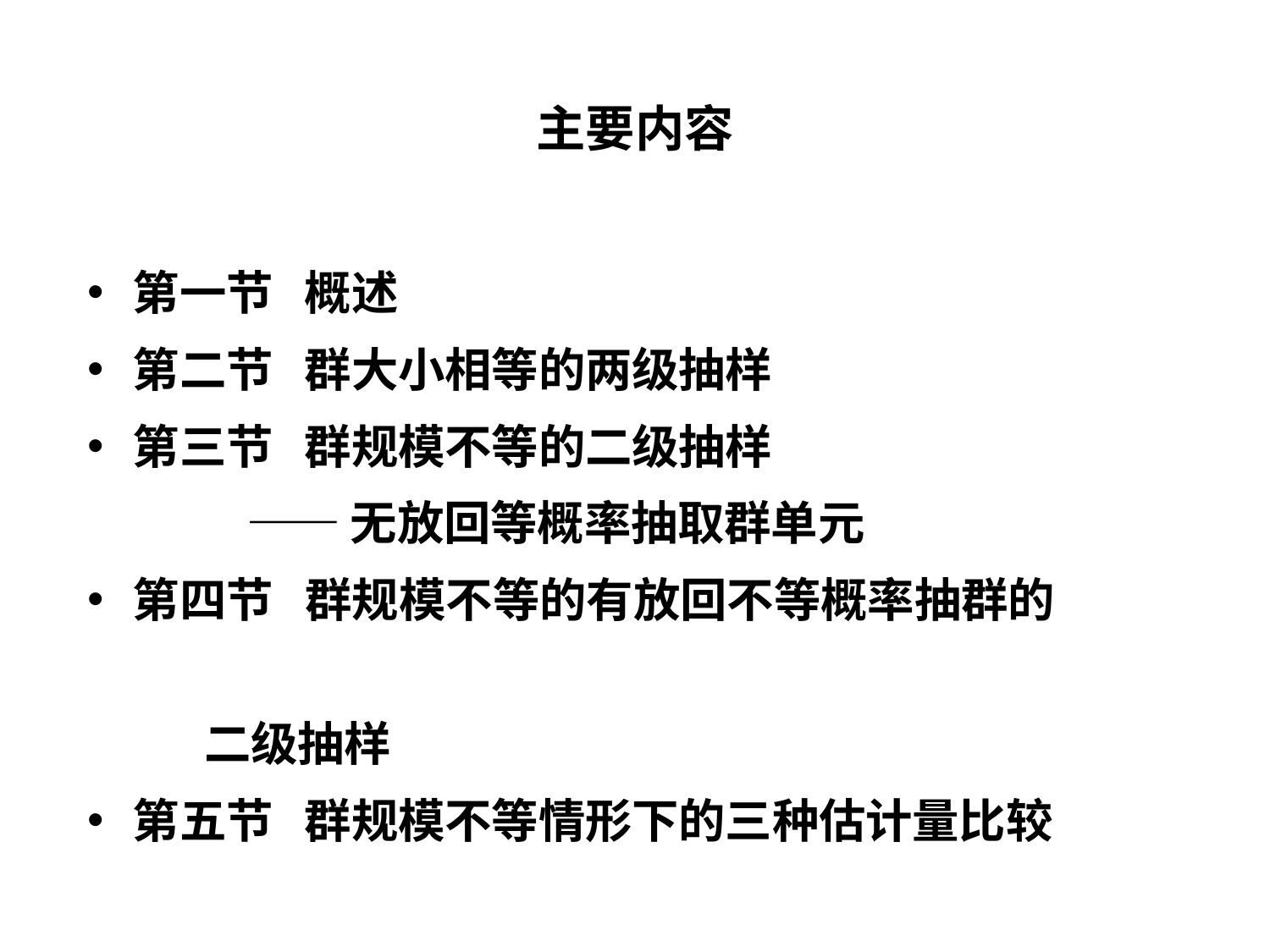

# 主要内容
第一节   概述
第二节   群大小相等的两级抽样
第三节   群规模不等的二级抽样
               ——无放回等概率抽取群单元
第四节   群规模不等的有放回不等概率抽群的
          二级抽样
第五节   群规模不等情形下的三种估计量比较